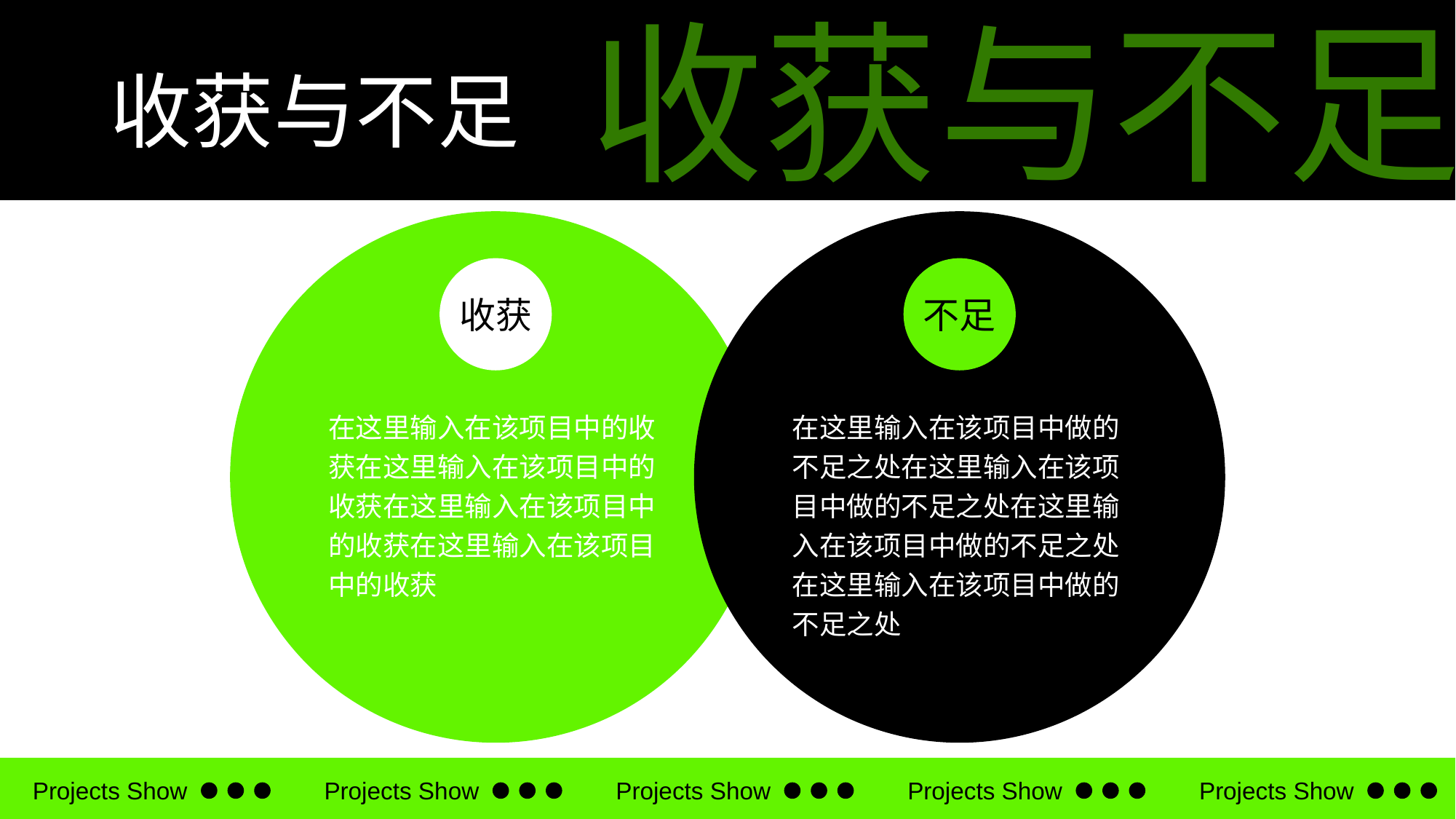

收获与不足
收获与不足

收获
在这里输入在该项目中的收获在这里输入在该项目中的收获在这里输入在该项目中的收获在这里输入在该项目中的收获

不足
在这里输入在该项目中做的不足之处在这里输入在该项目中做的不足之处在这里输入在该项目中做的不足之处
在这里输入在该项目中做的不足之处